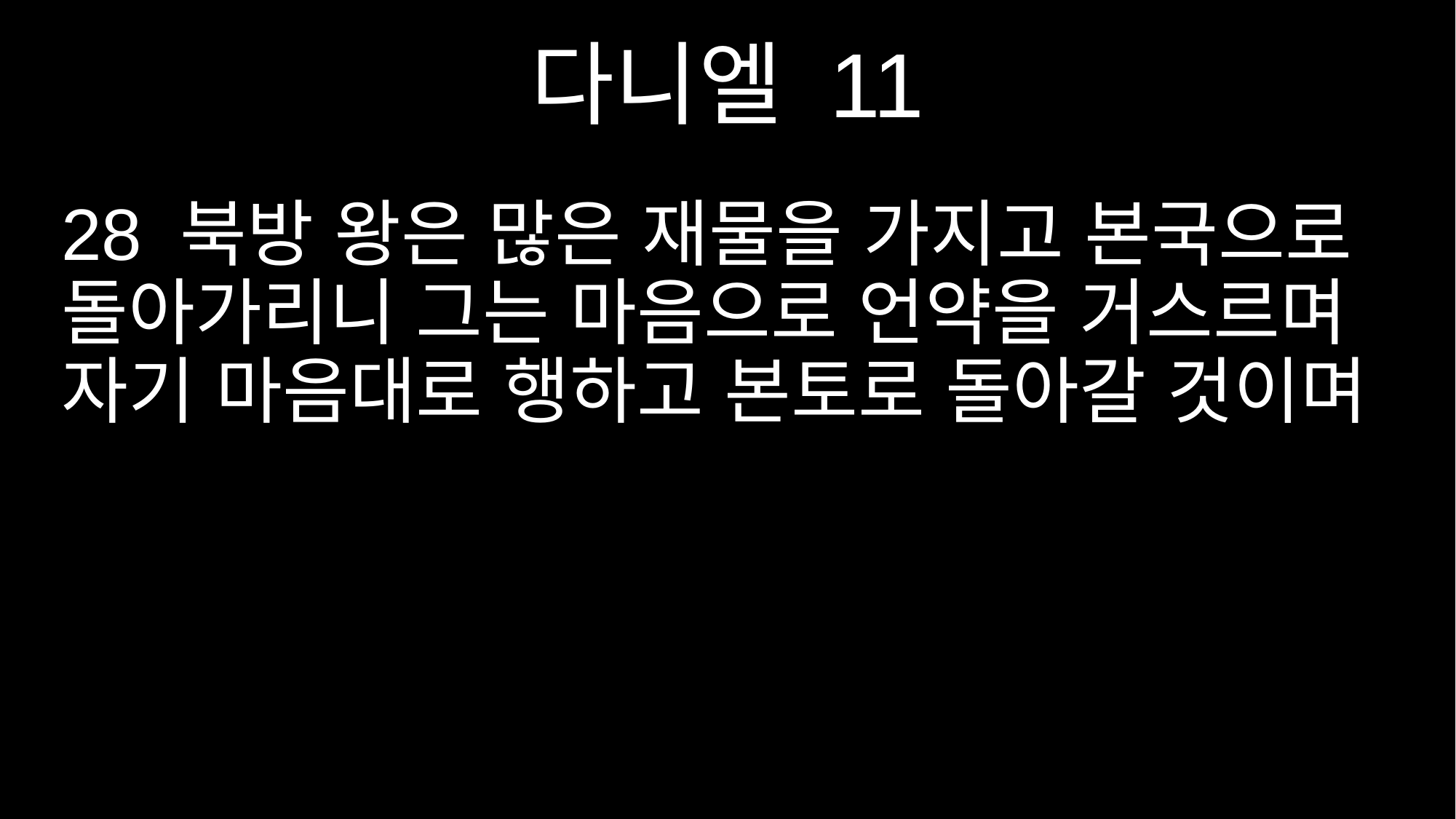

다니엘 11
28 북방 왕은 많은 재물을 가지고 본국으로 돌아가리니 그는 마음으로 언약을 거스르며 자기 마음대로 행하고 본토로 돌아갈 것이며